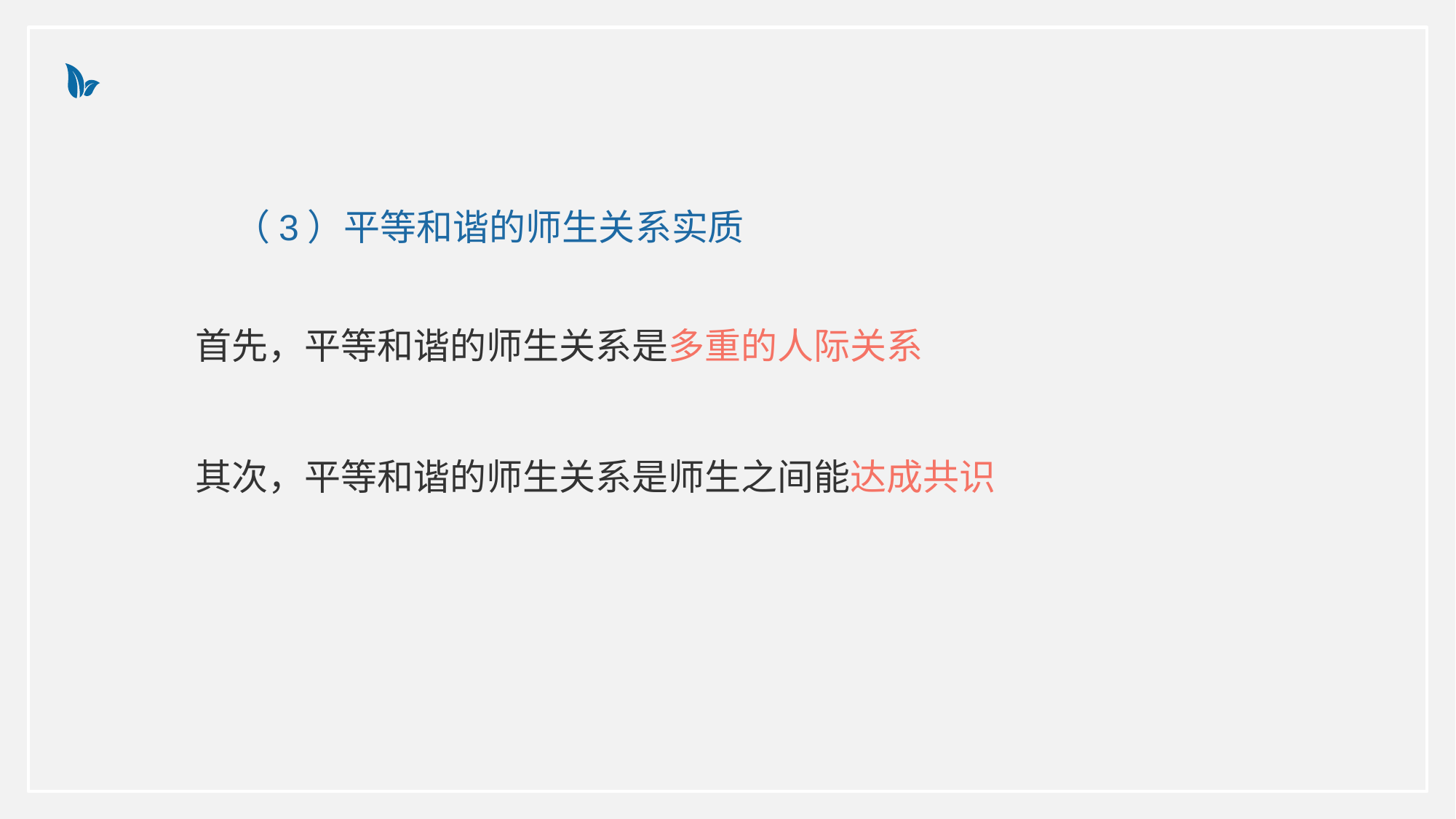

（3）平等和谐的师生关系实质
首先，平等和谐的师生关系是多重的人际关系

其次，平等和谐的师生关系是师生之间能达成共识